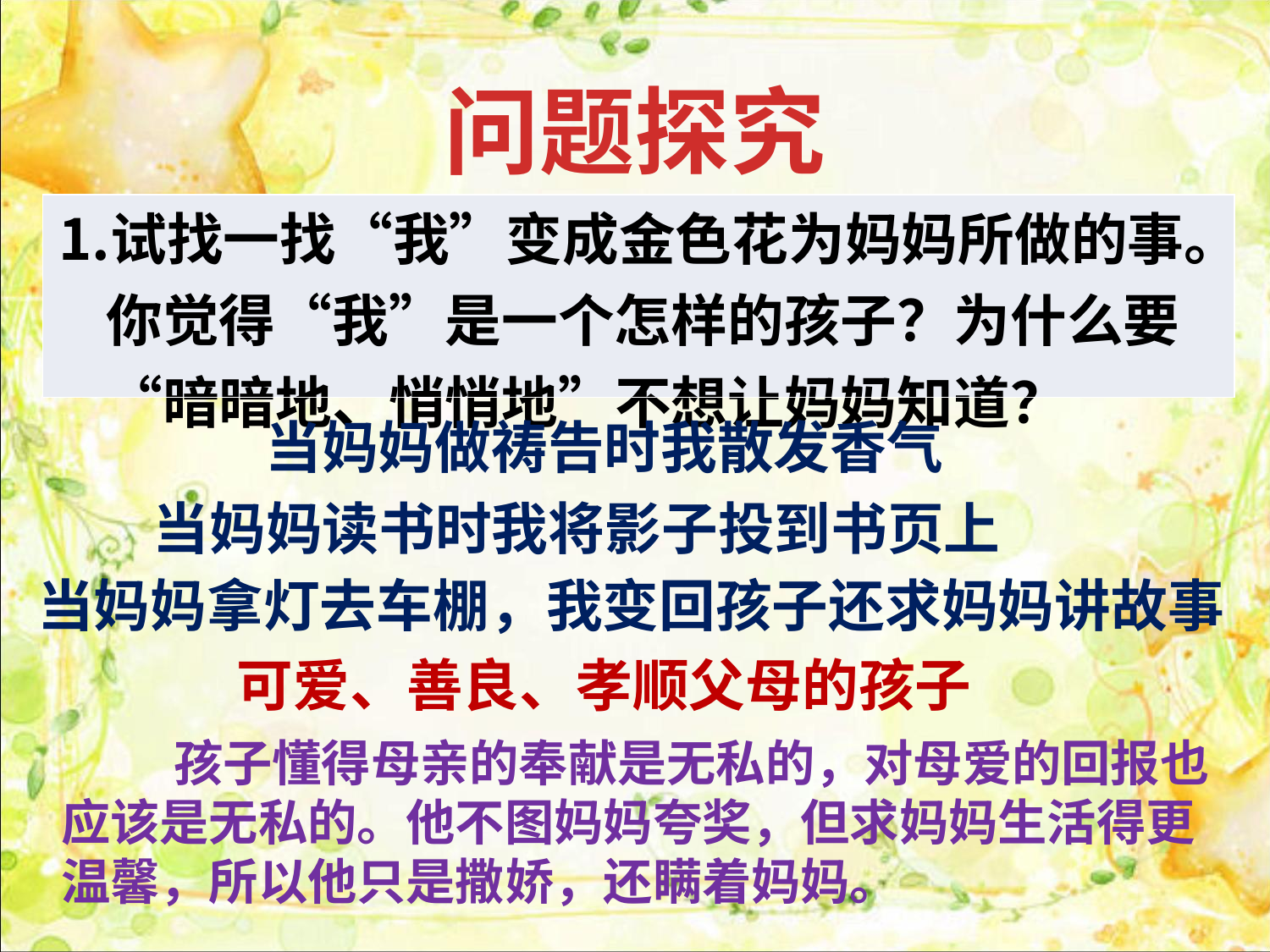

问题探究
| 试找一找“我”变成金色花为妈妈所做的事。你觉得“我”是一个怎样的孩子？为什么要“暗暗地、悄悄地”不想让妈妈知道？ |
| --- |
当妈妈做祷告时我散发香气
当妈妈读书时我将影子投到书页上
当妈妈拿灯去车棚，我变回孩子还求妈妈讲故事
可爱、善良、孝顺父母的孩子
         孩子懂得母亲的奉献是无私的，对母爱的回报也应该是无私的。他不图妈妈夸奖，但求妈妈生活得更温馨，所以他只是撒娇，还瞒着妈妈。